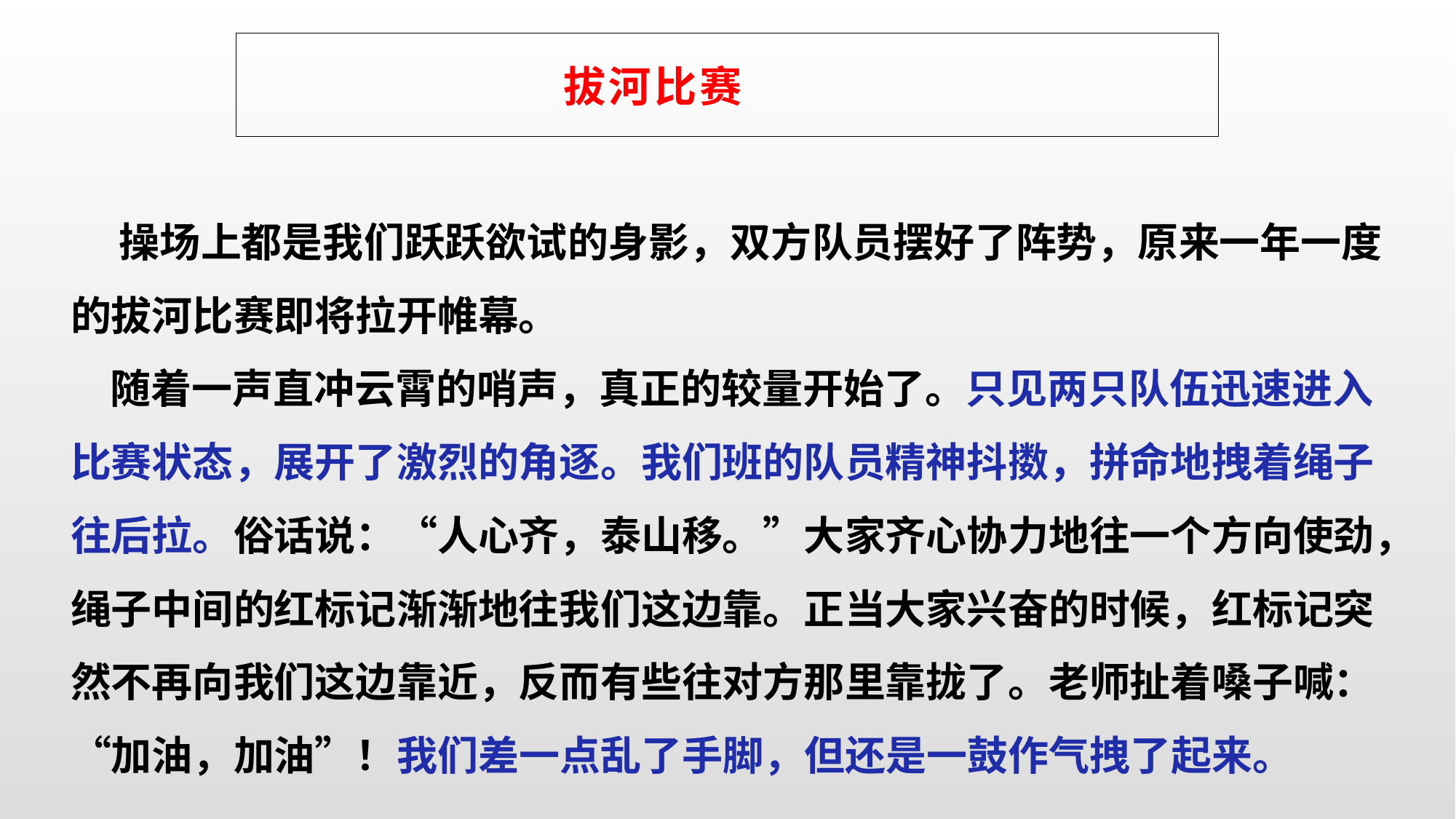

拔河比赛
        操场上都是我们跃跃欲试的身影，双方队员摆好了阵势，原来一年一度的拔河比赛即将拉开帷幕。
    随着一声直冲云霄的哨声，真正的较量开始了。只见两只队伍迅速进入比赛状态，展开了激烈的角逐。我们班的队员精神抖擞，拼命地拽着绳子往后拉。俗话说：“人心齐，泰山移。”大家齐心协力地往一个方向使劲，绳子中间的红标记渐渐地往我们这边靠。正当大家兴奋的时候，红标记突然不再向我们这边靠近，反而有些往对方那里靠拢了。老师扯着嗓子喊：“加油，加油”！我们差一点乱了手脚，但还是一鼓作气拽了起来。